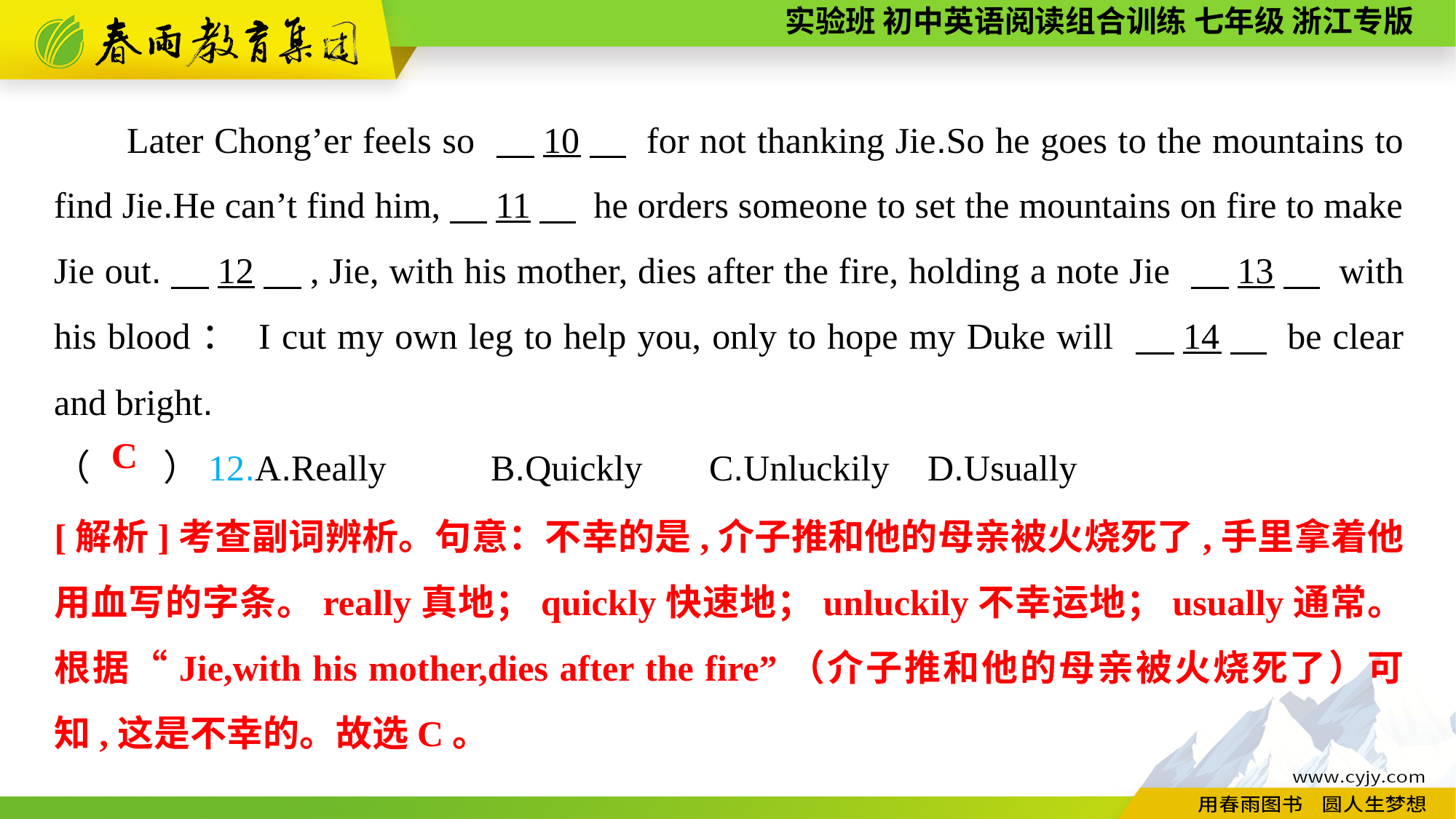

Later Chong’er feels so 　10　 for not thanking Jie.So he goes to the mountains to find Jie.He can’t find him,　11　 he orders someone to set the mountains on fire to make Jie out.　12　, Jie, with his mother, dies after the fire, holding a note Jie 　13　 with his blood： I cut my own leg to help you, only to hope my Duke will 　14　 be clear and bright.
（　　）12.A.Really	B.Quickly	C.Unluckily	D.Usually
C
[解析]考查副词辨析。句意：不幸的是,介子推和他的母亲被火烧死了,手里拿着他用血写的字条。really真地；quickly快速地；unluckily不幸运地；usually通常。根据“Jie,with his mother,dies after the fire”（介子推和他的母亲被火烧死了）可知,这是不幸的。故选C。